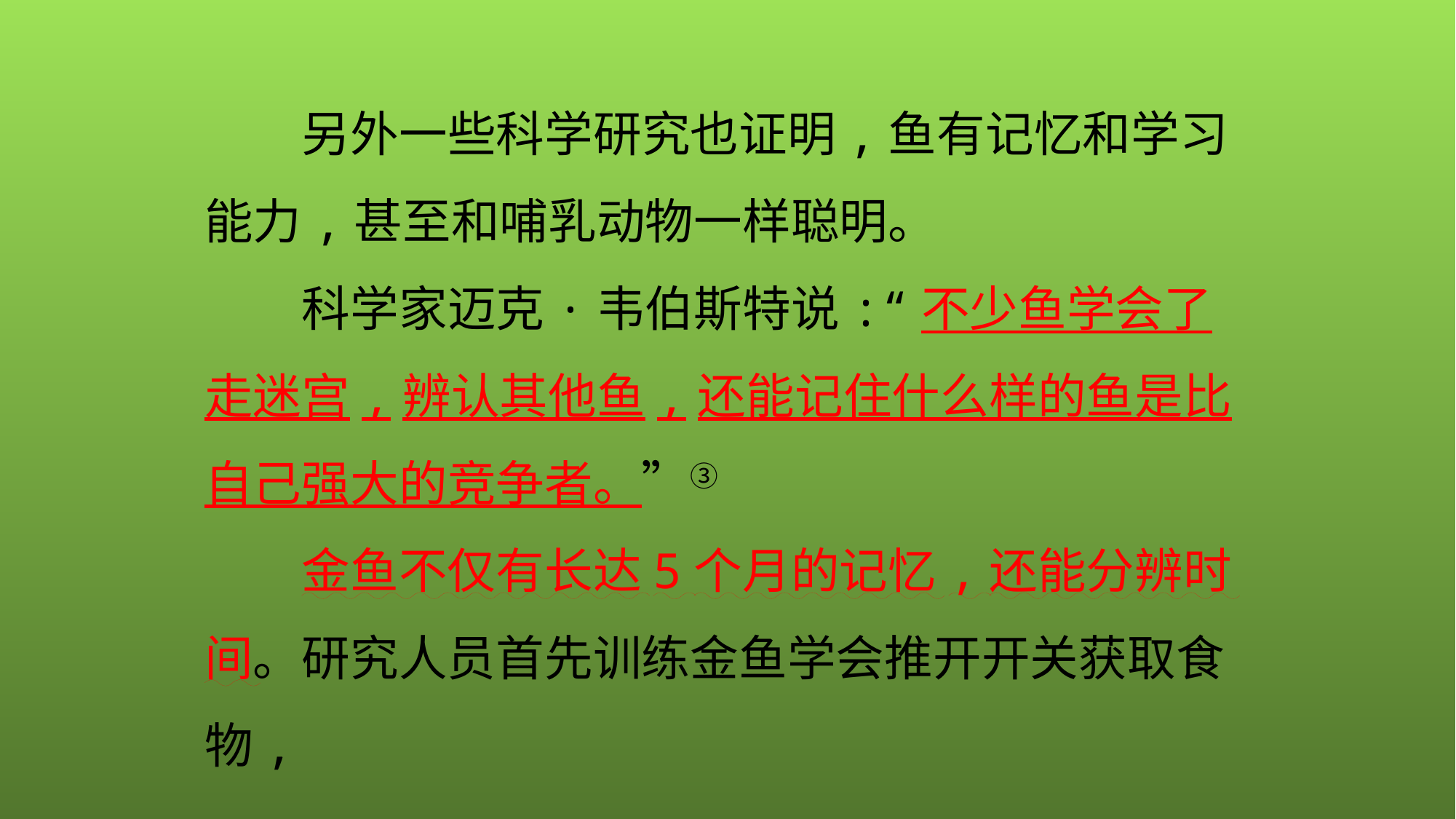

另外一些科学研究也证明,鱼有记忆和学习能力,甚至和哺乳动物一样聪明。
　　科学家迈克·韦伯斯特说:“不少鱼学会了走迷宫,辨认其他鱼,还能记住什么样的鱼是比自己强大的竞争者。”③
　　金鱼不仅有长达5个月的记忆,还能分辨时间。研究人员首先训练金鱼学会推开开关获取食物,